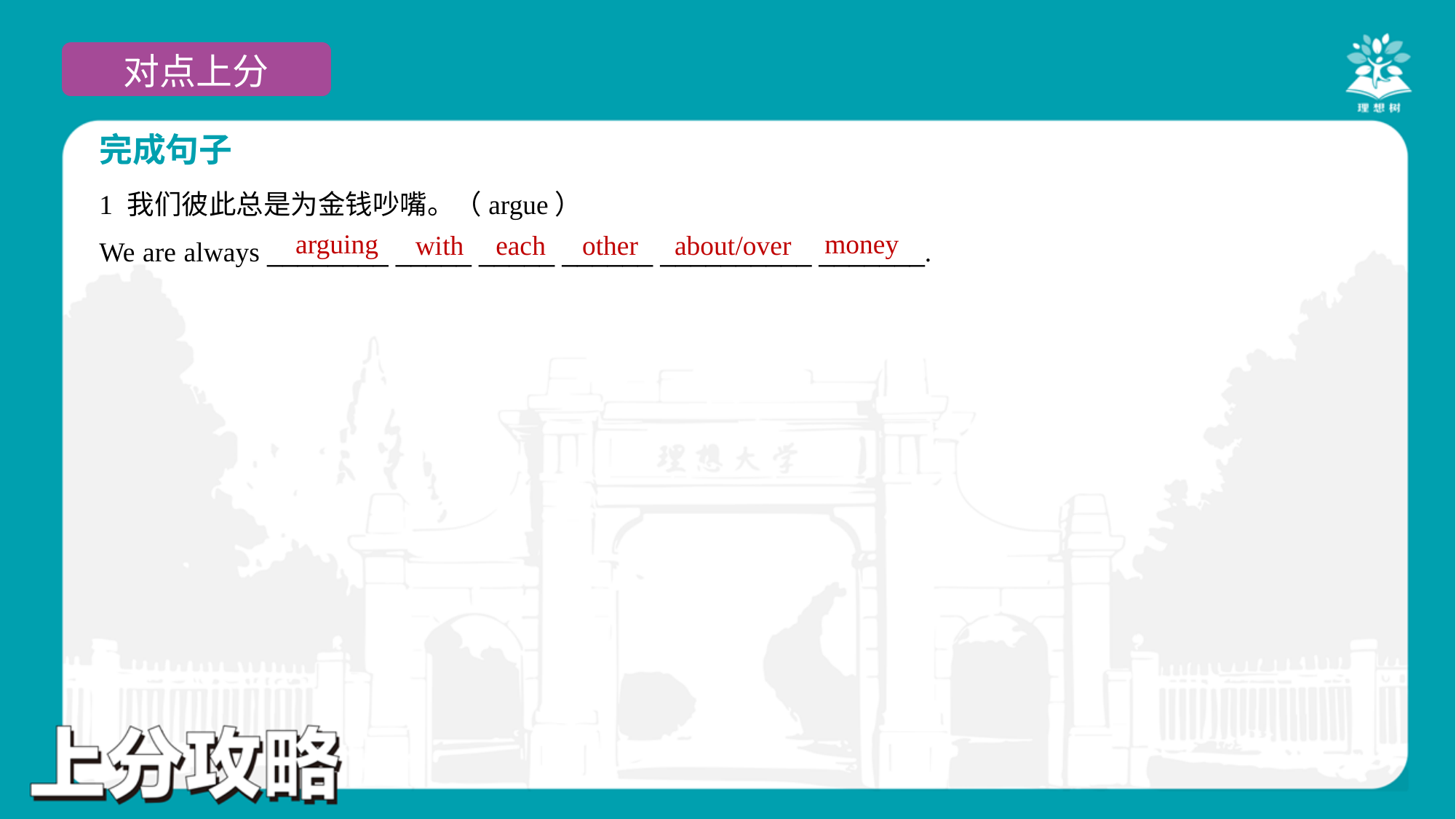

完成句子
1 我们彼此总是为金钱吵嘴。（argue）
We are always ________ _____ _____ ______ __________ _______.
arguing
money
with
each
other
about/over